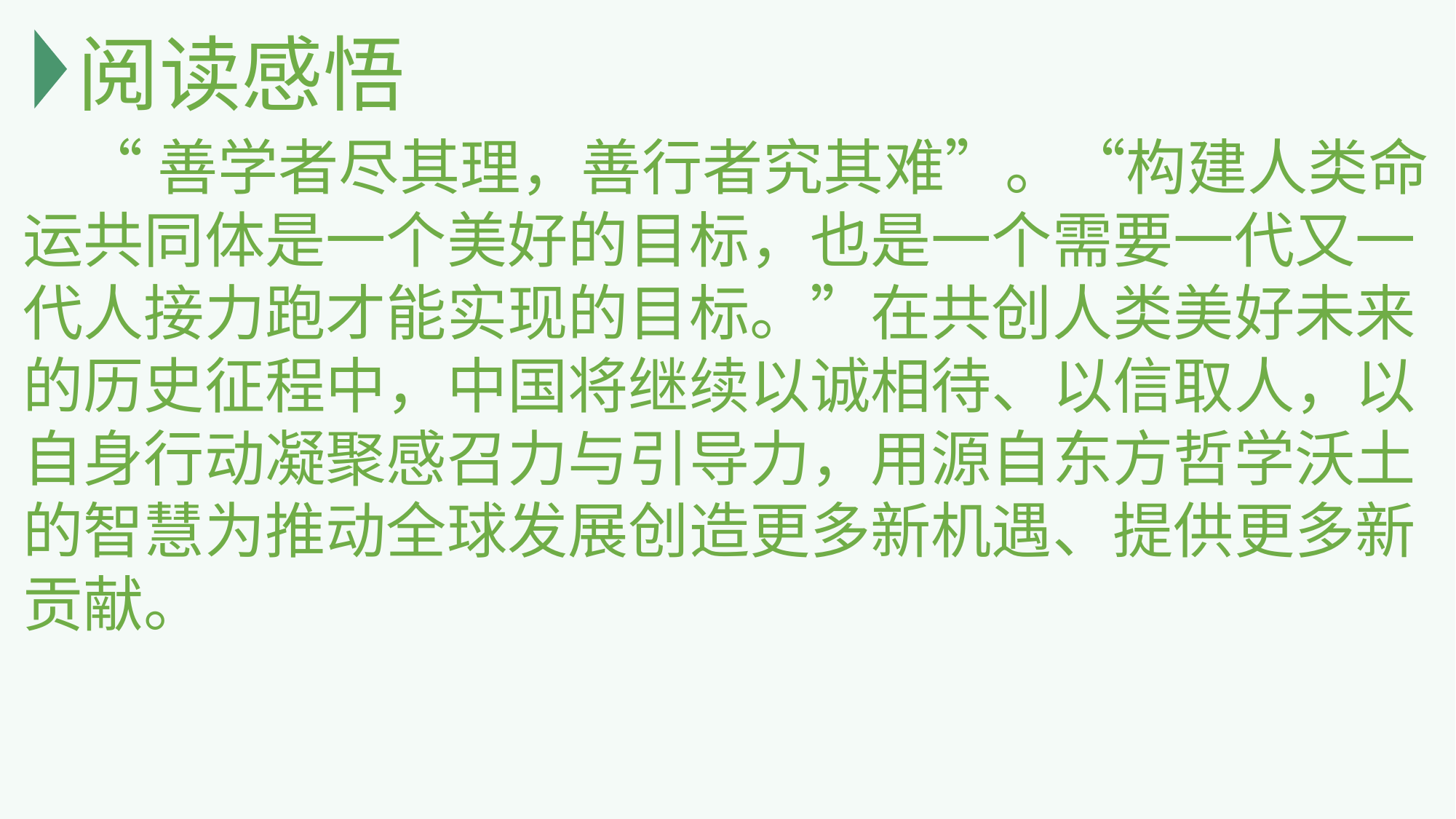

阅读感悟
      “善学者尽其理，善行者究其难”。“构建人类命运共同体是一个美好的目标，也是一个需要一代又一代人接力跑才能实现的目标。”在共创人类美好未来的历史征程中，中国将继续以诚相待、以信取人，以自身行动凝聚感召力与引导力，用源自东方哲学沃土的智慧为推动全球发展创造更多新机遇、提供更多新贡献。